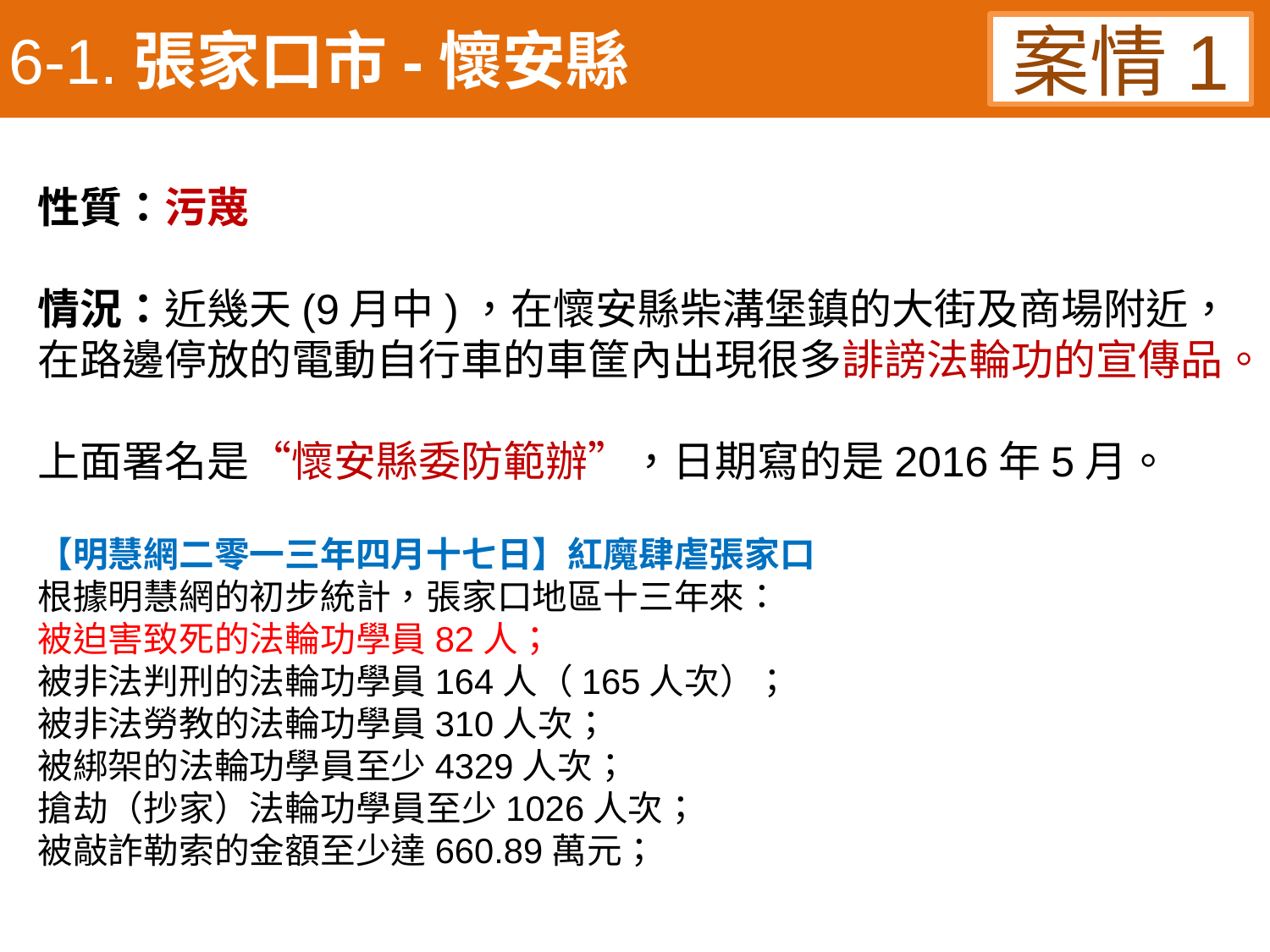

6-1.張家口市-懷安縣
案情1

性質：污蔑

情況：近幾天(9月中)，在懷安縣柴溝堡鎮的大街及商場附近，
在路邊停放的電動自行車的車筐內出現很多誹謗法輪功的宣傳品。

上面署名是“懷安縣委防範辦”，日期寫的是2016年5月。

【明慧網二零一三年四月十七日】紅魔肆虐張家口
根據明慧網的初步統計，張家口地區十三年來：
被迫害致死的法輪功學員82人；
被非法判刑的法輪功學員164人（165人次）；
被非法勞教的法輪功學員310人次；
被綁架的法輪功學員至少4329人次；
搶劫（抄家）法輪功學員至少1026人次；
被敲詐勒索的金額至少達660.89萬元；